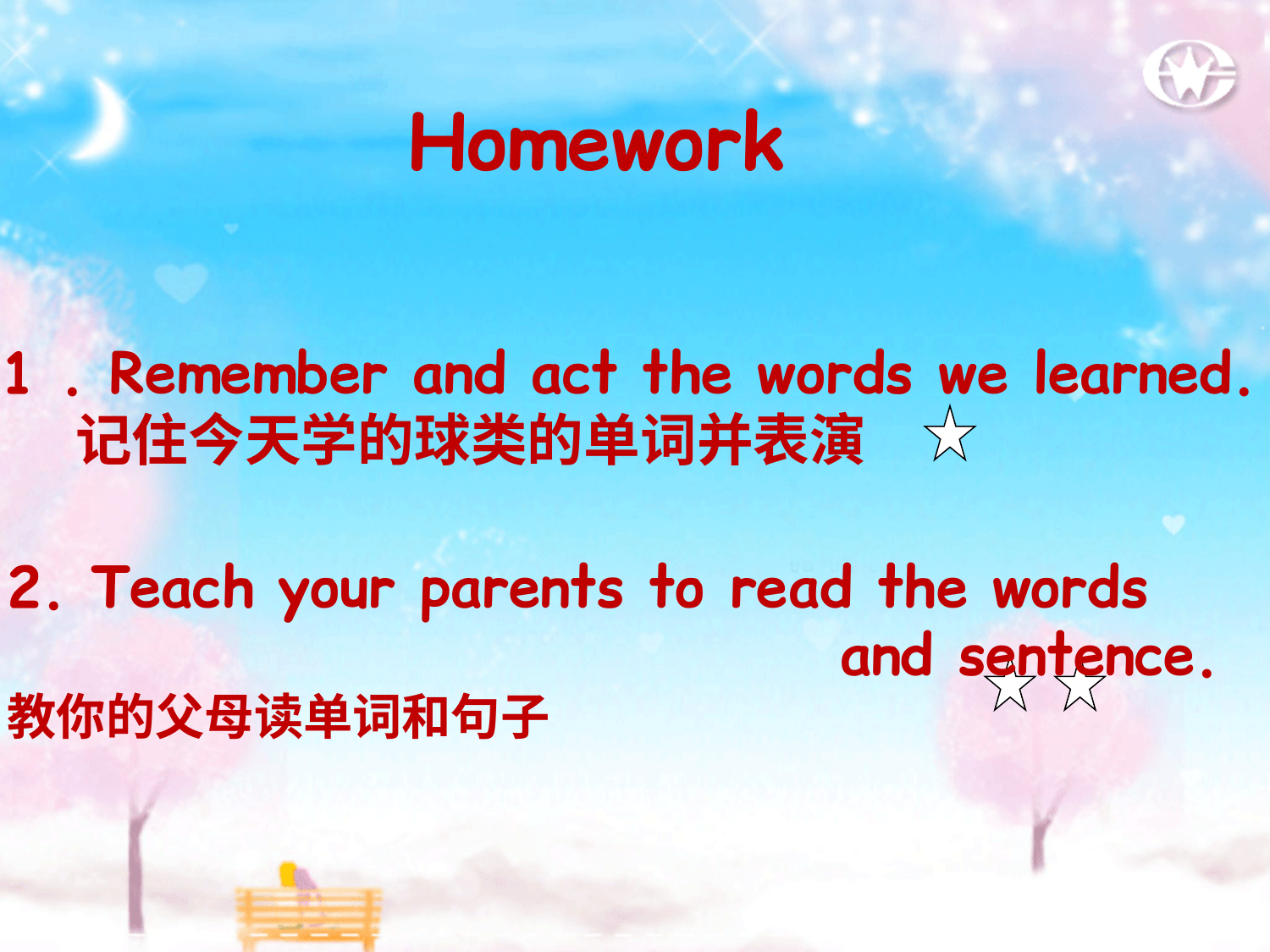

Homework

1 . Remember and act the words we learned.
     记住今天学的球类的单词并表演

2. Teach your parents to read the words                                       and sentence.教你的父母读单词和句子